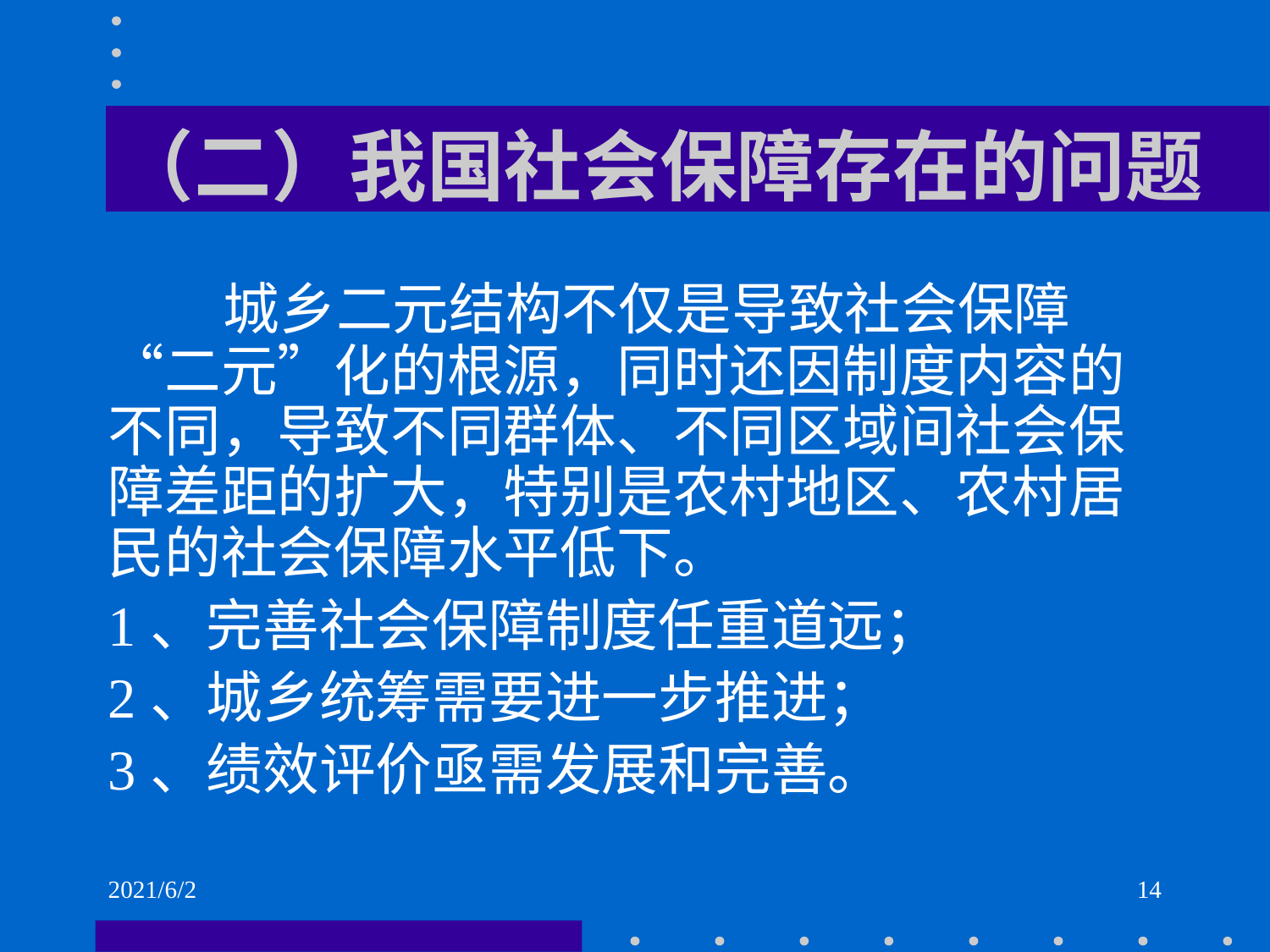

# （二）我国社会保障存在的问题
        城乡二元结构不仅是导致社会保障“二元”化的根源，同时还因制度内容的不同，导致不同群体、不同区域间社会保障差距的扩大，特别是农村地区、农村居民的社会保障水平低下。
1、完善社会保障制度任重道远；
2、城乡统筹需要进一步推进；
3、绩效评价亟需发展和完善。

2021/6/2
14